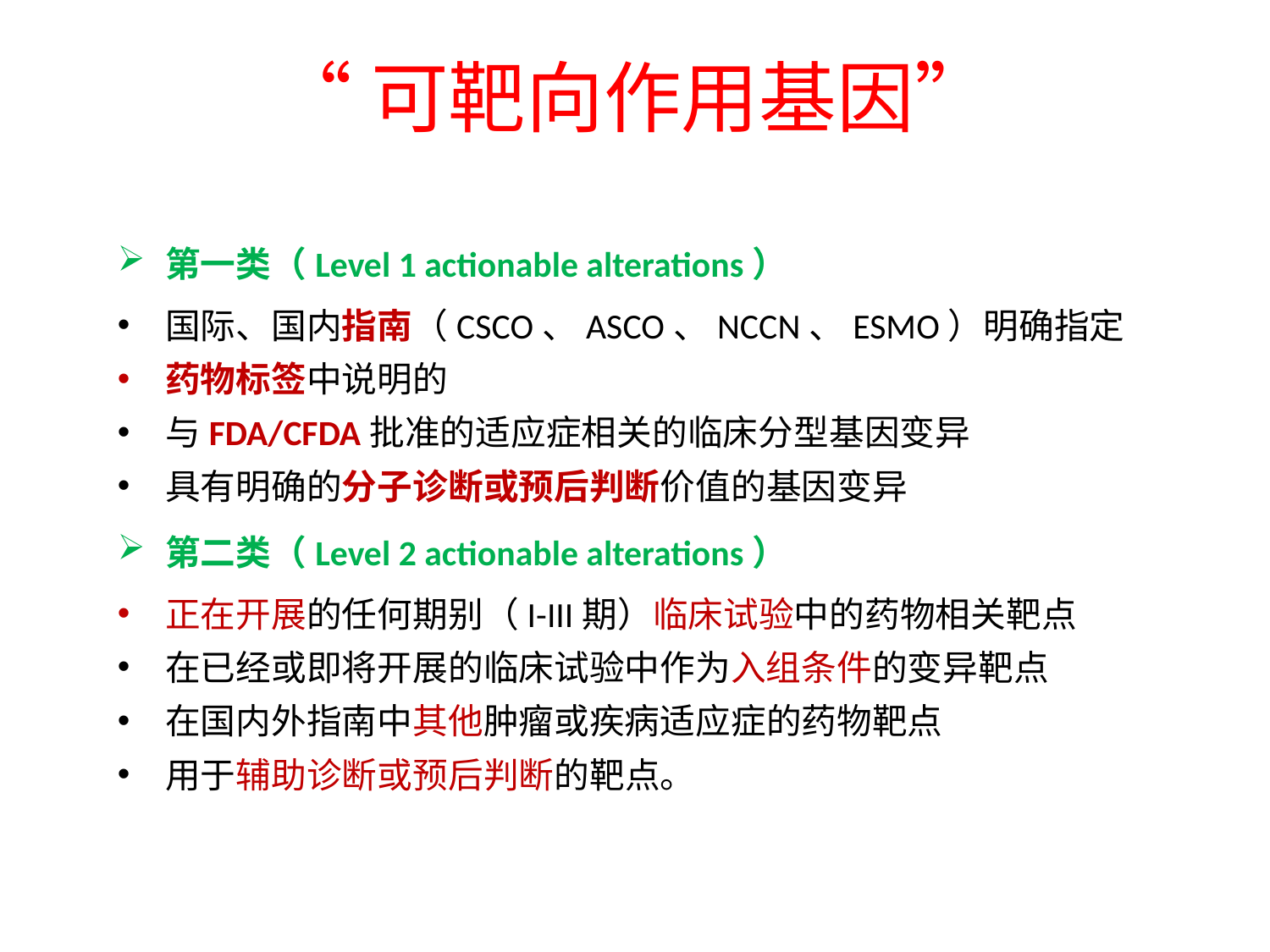

# “可靶向作用基因”
第一类（Level 1 actionable alterations）
国际、国内指南（CSCO、ASCO、NCCN、ESMO）明确指定
药物标签中说明的
与FDA/CFDA批准的适应症相关的临床分型基因变异
具有明确的分子诊断或预后判断价值的基因变异
第二类（Level 2 actionable alterations）
正在开展的任何期别（I-III期）临床试验中的药物相关靶点
在已经或即将开展的临床试验中作为入组条件的变异靶点
在国内外指南中其他肿瘤或疾病适应症的药物靶点
用于辅助诊断或预后判断的靶点。